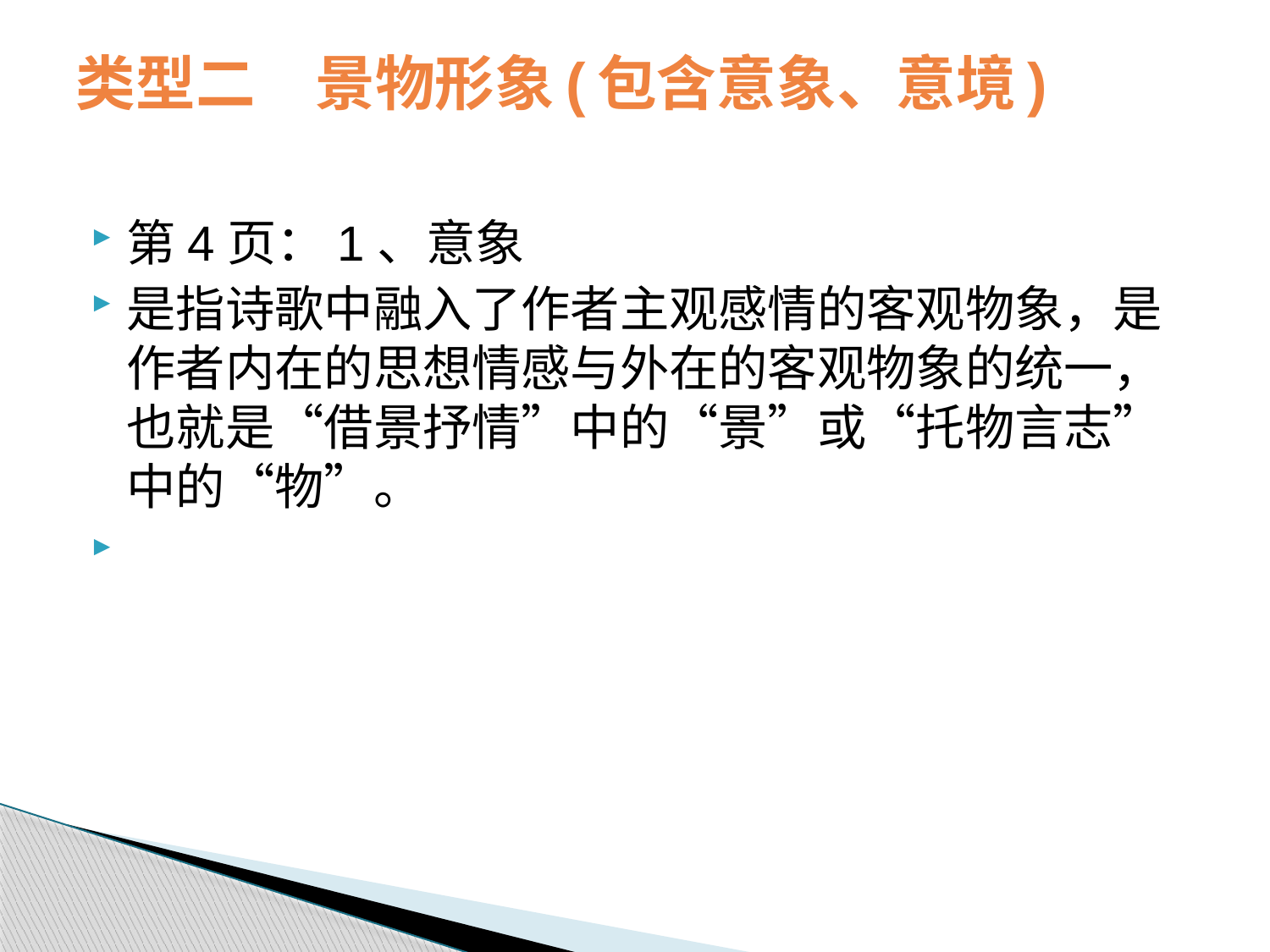

# 类型二　景物形象(包含意象、意境)
第4页：1、意象
是指诗歌中融入了作者主观感情的客观物象，是作者内在的思想情感与外在的客观物象的统一，也就是“借景抒情”中的“景”或“托物言志”中的“物”。